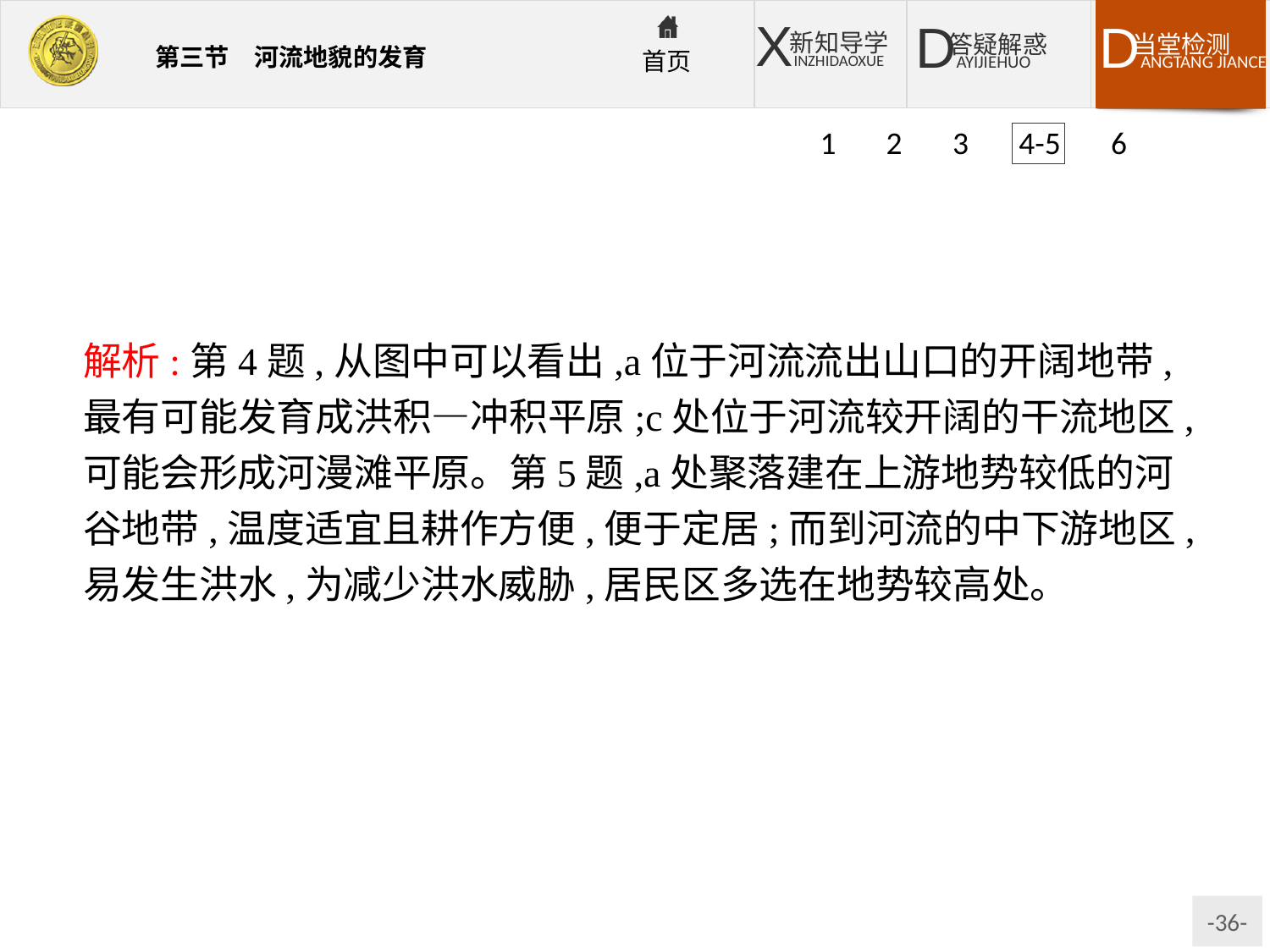

1       2       3       4-5       6

解析:第4题,从图中可以看出,a位于河流流出山口的开阔地带,最有可能发育成洪积—冲积平原;c处位于河流较开阔的干流地区,可能会形成河漫滩平原。第5题,a处聚落建在上游地势较低的河谷地带,温度适宜且耕作方便,便于定居;而到河流的中下游地区,易发生洪水,为减少洪水威胁,居民区多选在地势较高处。
答案:4.A　5.B